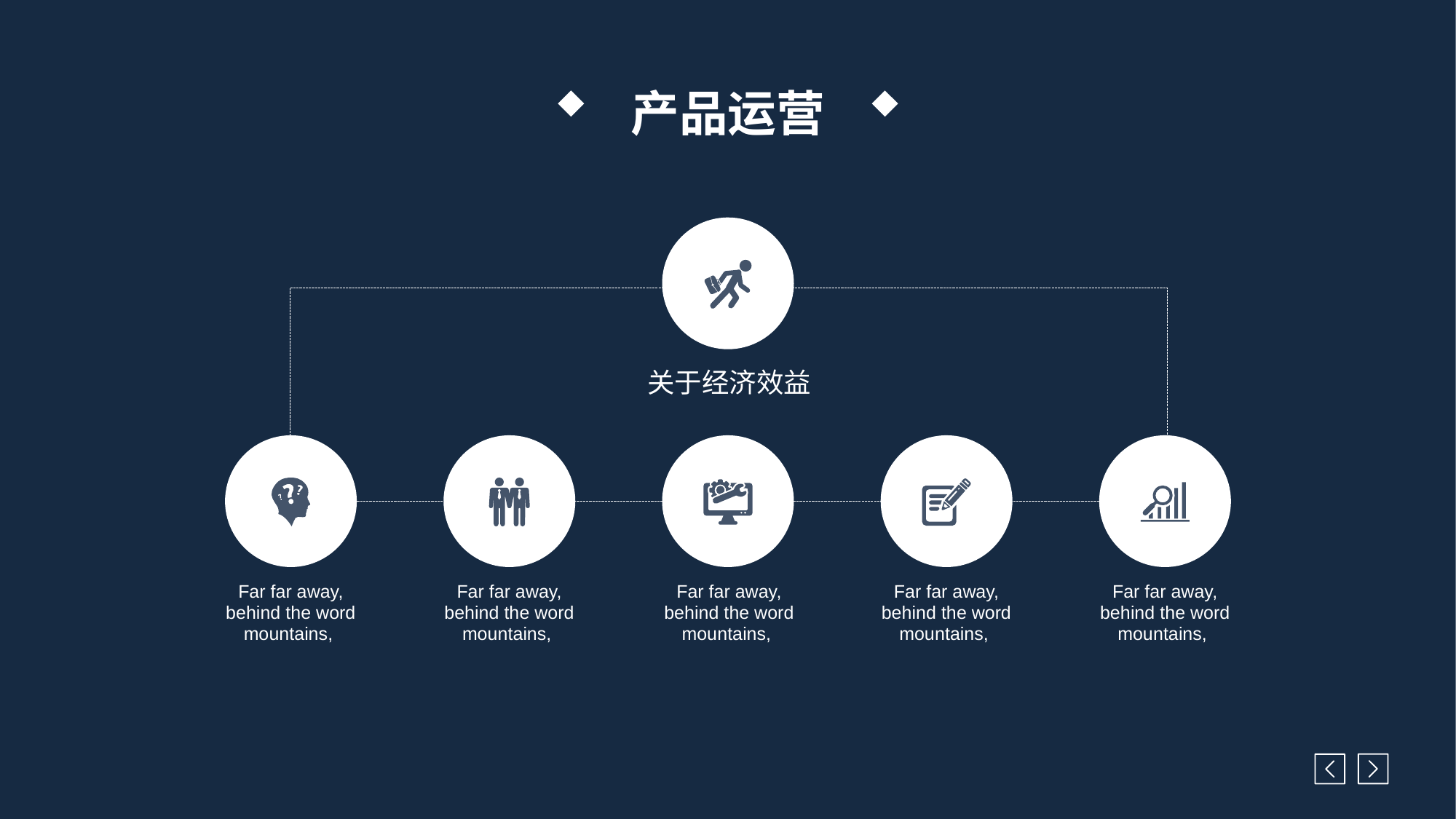

产品运营

关于经济效益
Far far away, behind the word mountains,
Far far away, behind the word mountains,
Far far away, behind the word mountains,
Far far away, behind the word mountains,
Far far away, behind the word mountains,